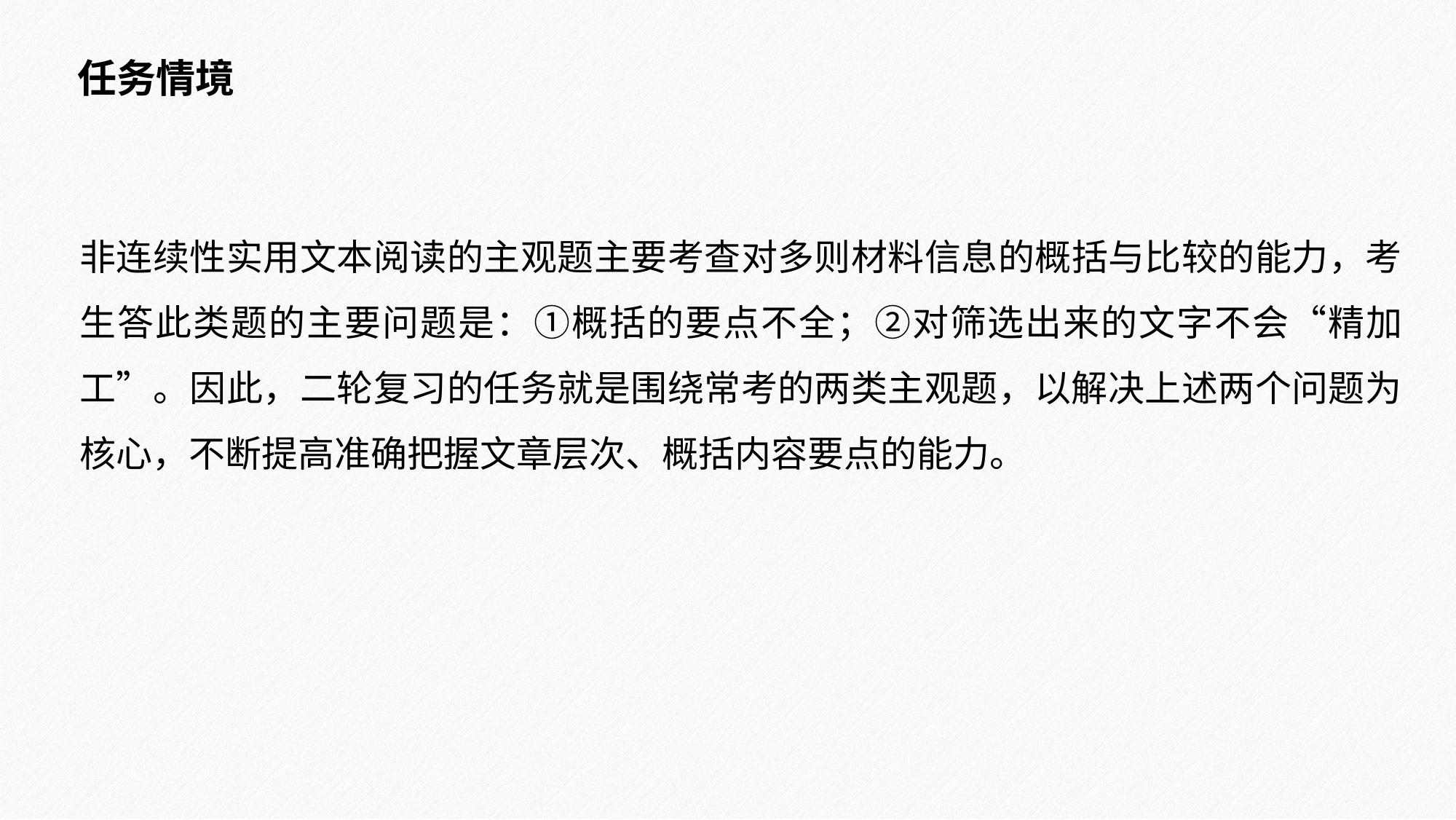

任务情境
非连续性实用文本阅读的主观题主要考查对多则材料信息的概括与比较的能力，考生答此类题的主要问题是：①概括的要点不全；②对筛选出来的文字不会“精加工”。因此，二轮复习的任务就是围绕常考的两类主观题，以解决上述两个问题为核心，不断提高准确把握文章层次、概括内容要点的能力。